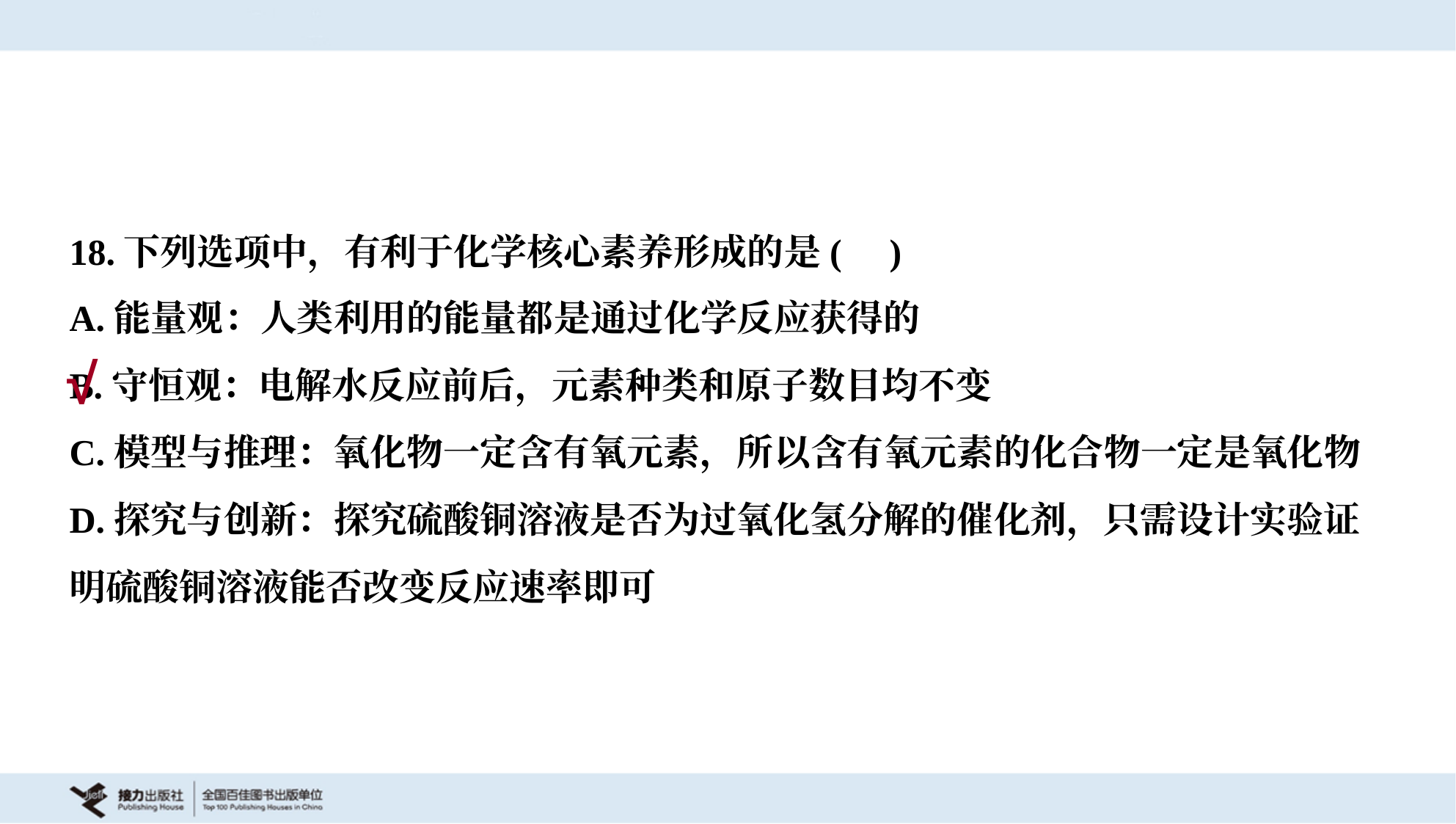

18.下列选项中，有利于化学核心素养形成的是(     )
A.能量观：人类利用的能量都是通过化学反应获得的
B.守恒观：电解水反应前后，元素种类和原子数目均不变
C.模型与推理：氧化物一定含有氧元素，所以含有氧元素的化合物一定是氧化物
D.探究与创新：探究硫酸铜溶液是否为过氧化氢分解的催化剂，只需设计实验证
明硫酸铜溶液能否改变反应速率即可
√